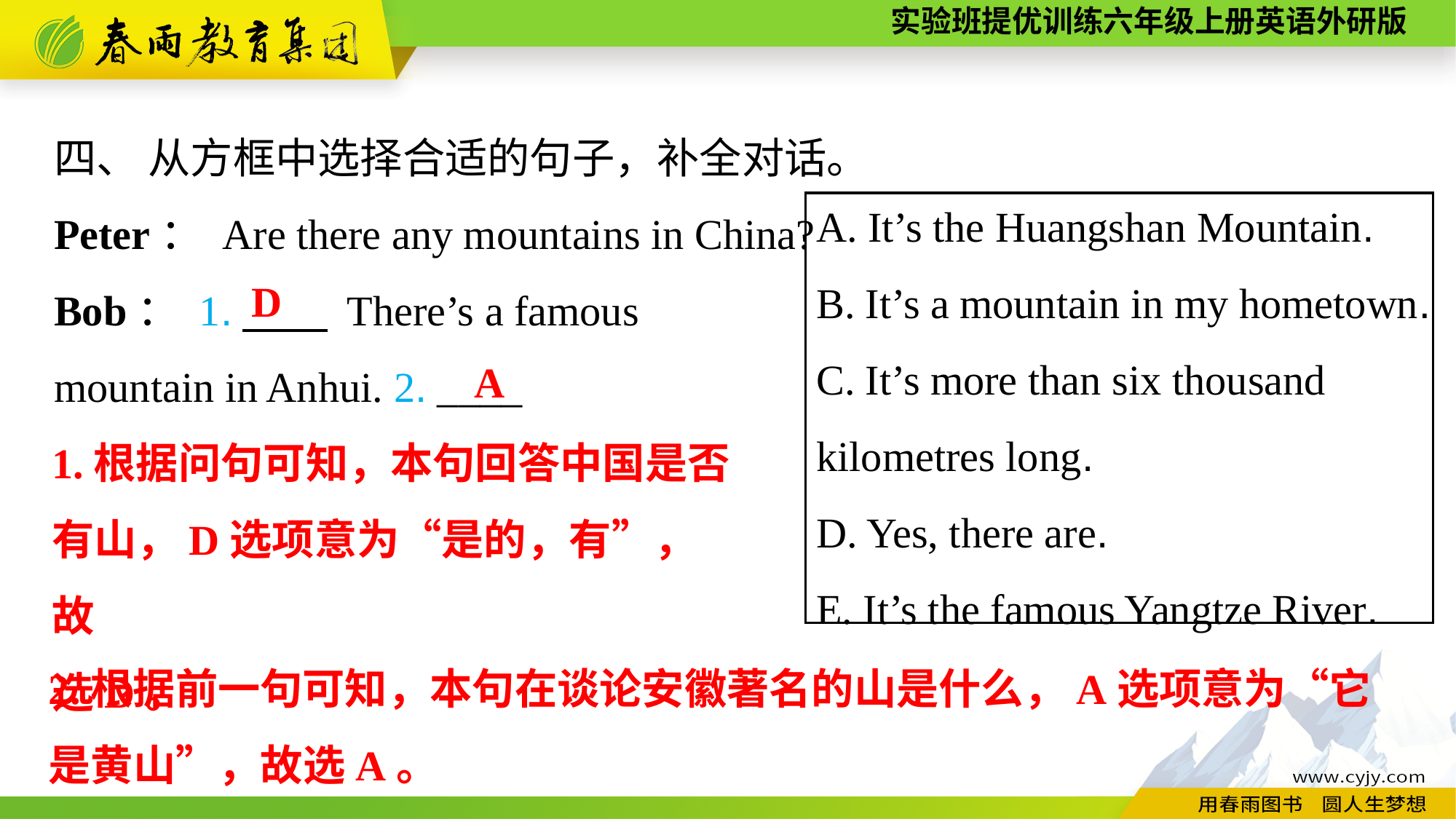

四、 从方框中选择合适的句子，补全对话。
Peter： Are there any mountains in China?
Bob： 1.　　 There’s a famous
mountain in Anhui. 2. ____
A. It’s the Huangshan Mountain.
B. It’s a mountain in my hometown.
C. It’s more than six thousand
kilometres long.
D. Yes, there are.
E. It’s the famous Yangtze River.

D
A
1.根据问句可知，本句回答中国是否有山，D选项意为“是的，有”，故
选D。
2.根据前一句可知，本句在谈论安徽著名的山是什么，A选项意为“它是黄山”，故选A。